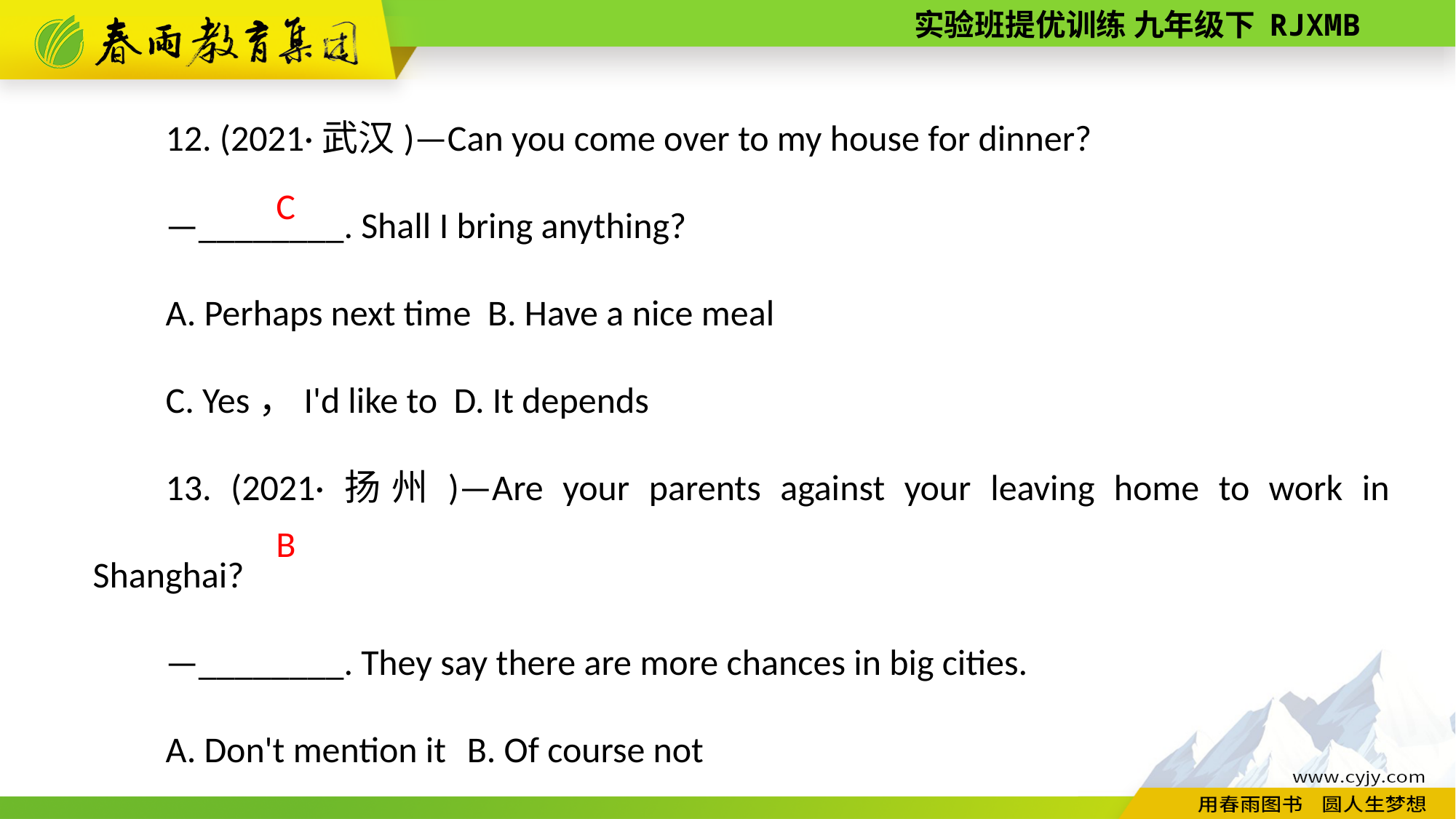

12. (2021·武汉)—Can you come over to my house for dinner?
—________. Shall I bring anything?
A. Perhaps next time  B. Have a nice meal
C. Yes，I'd like to  D. It depends
13. (2021·扬州)—Are your parents against your leaving home to work in Shanghai?
—________. They say there are more chances in big cities.
A. Don't mention it   B. Of course not
C. That's all right   D. With pleasure
C
B